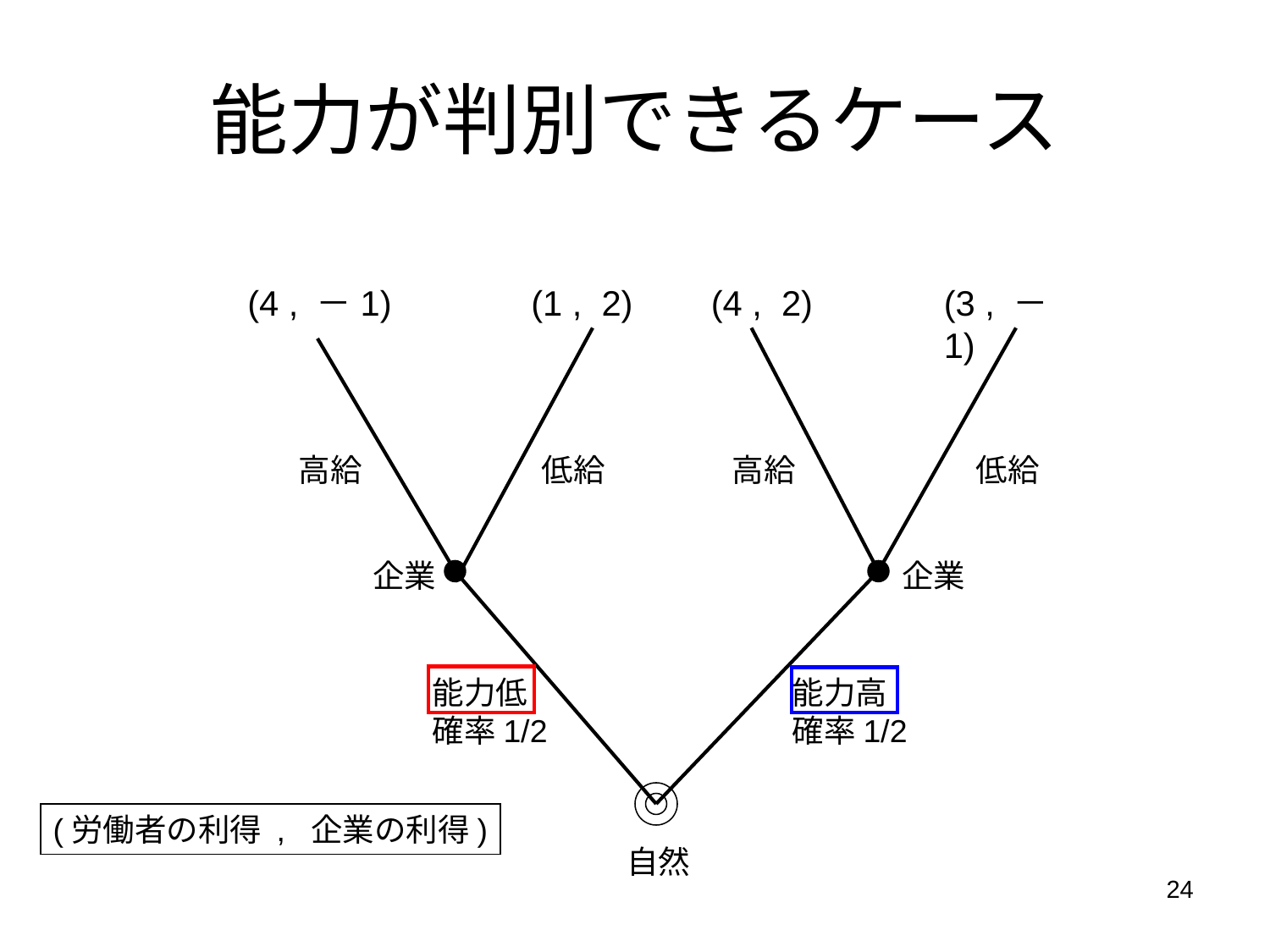

# 能力が判別できるケース
(4 , －1)
(1 ,  2)
(4 ,  2)
(3 , －1)

高給
低給
高給
低給
企業
企業

能力低
確率1/2

能力高
確率1/2

(労働者の利得 ,  企業の利得)
自然
24